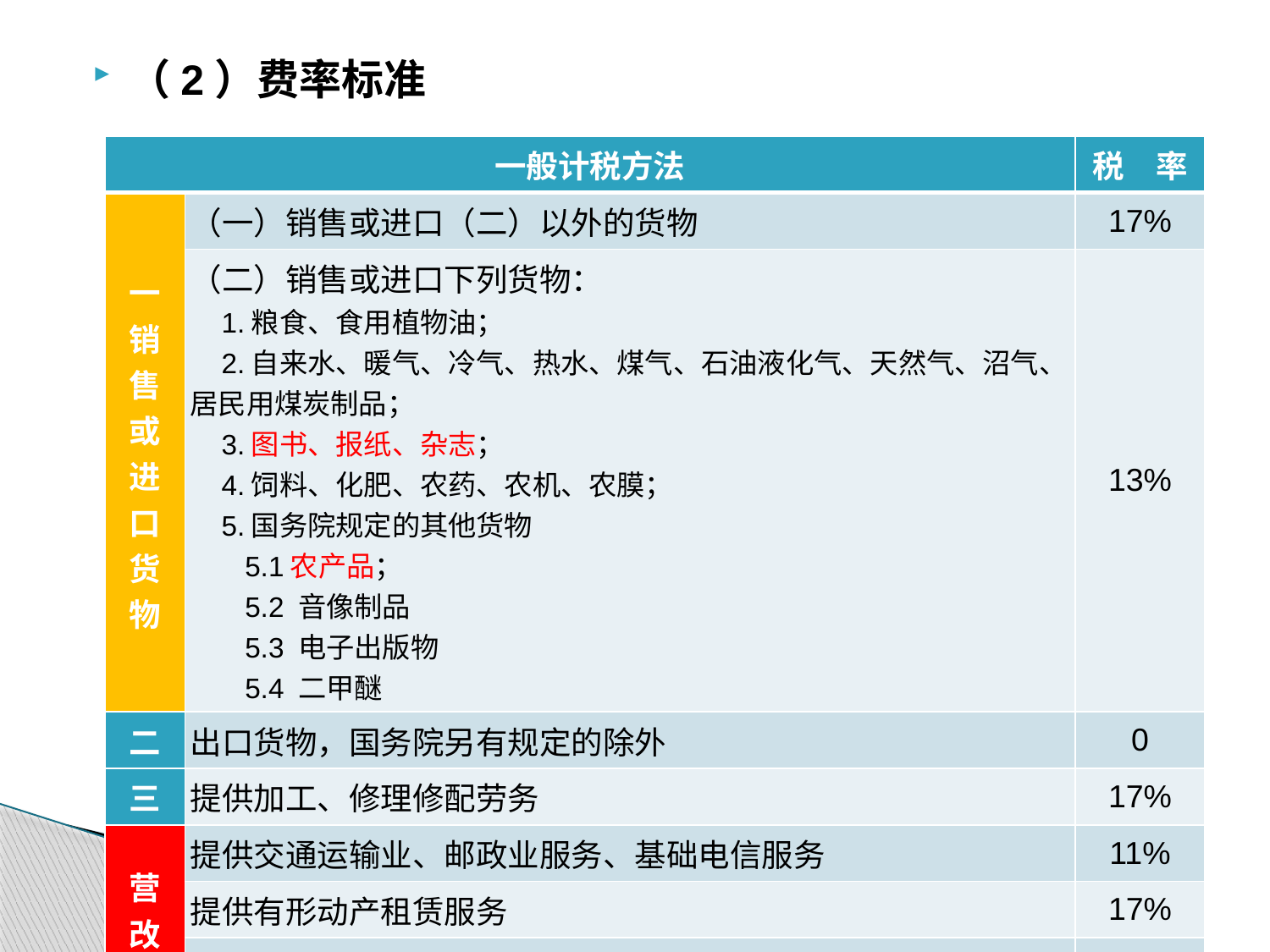

（2）费率标准

| 一般计税方法 |  | 税　率 |
| --- | --- | --- |
| 一 销 售 或 进 口 货 物 | （一）销售或进口（二）以外的货物 | 17% |
|  | （二）销售或进口下列货物： 1.粮食、食用植物油； 2.自来水、暖气、冷气、热水、煤气、石油液化气、天然气、沼气、居民用煤炭制品； 3.图书、报纸、杂志； 4.饲料、化肥、农药、农机、农膜； 5.国务院规定的其他货物 5.1农产品； 5.2 音像制品 5.3 电子出版物 5.4 二甲醚 | 13% |
| 二 | 出口货物，国务院另有规定的除外 | 0 |
| 三 | 提供加工、修理修配劳务 | 17% |
| 营 改 增 | 提供交通运输业、邮政业服务、基础电信服务 | 11% |
|  | 提供有形动产租赁服务 | 17% |
|  | 提供研发和技术服务、信息技术服务、文化创意服务、物流辅助服务、鉴证咨询服务、广播影视服务以及增值电信服务 | 6% |